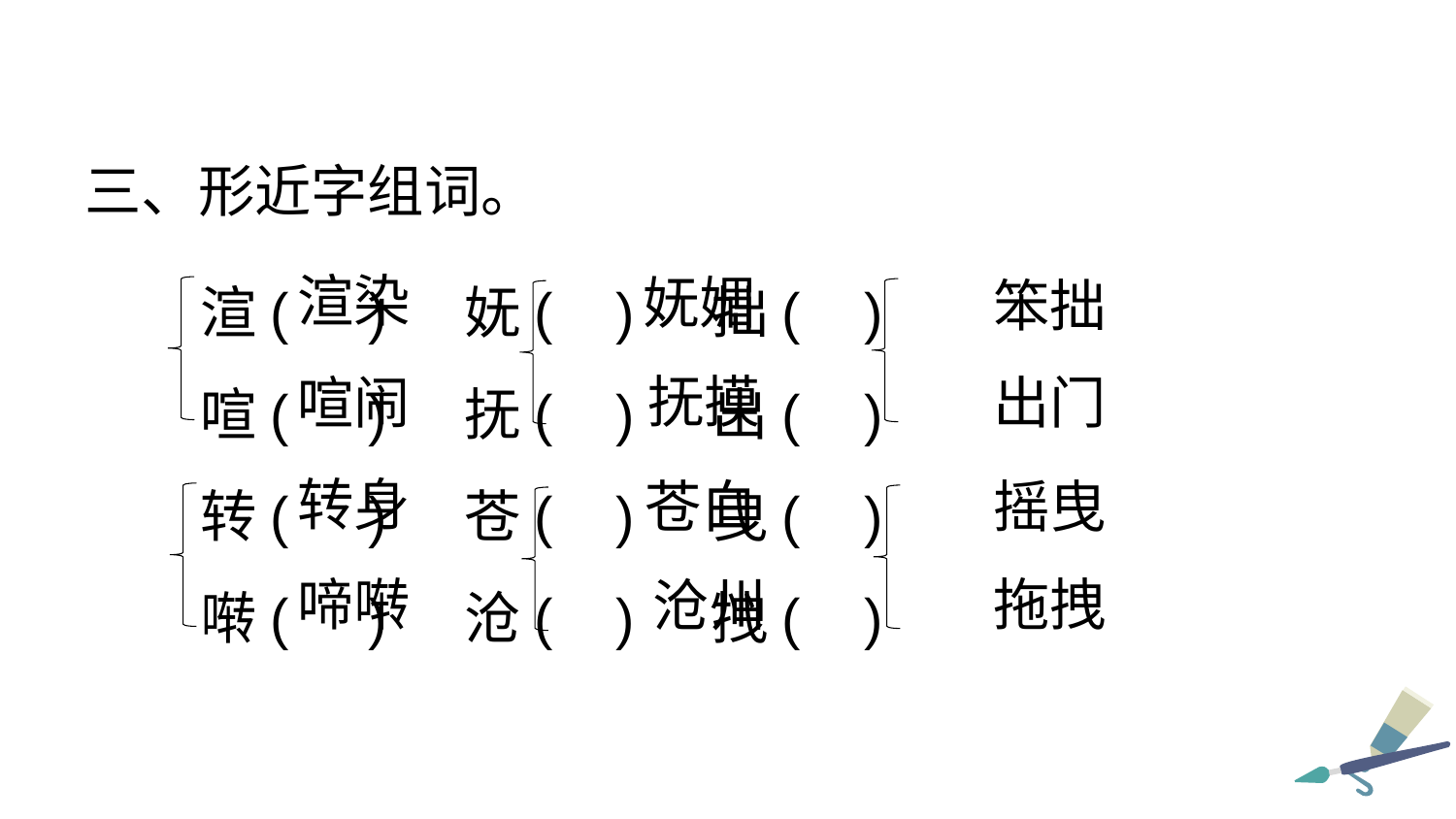

三、形近字组词。
渲(     )    妩(    )    拙(    )
喧(     )    抚(    )    出(    )
转(     )    苍(    )    曳(    )
啭(     )    沧(    )    拽(    )
渲染
妩媚
笨拙

抚摸
喧闹
出门
转身
摇曳
苍白

啼啭
拖拽
沧州